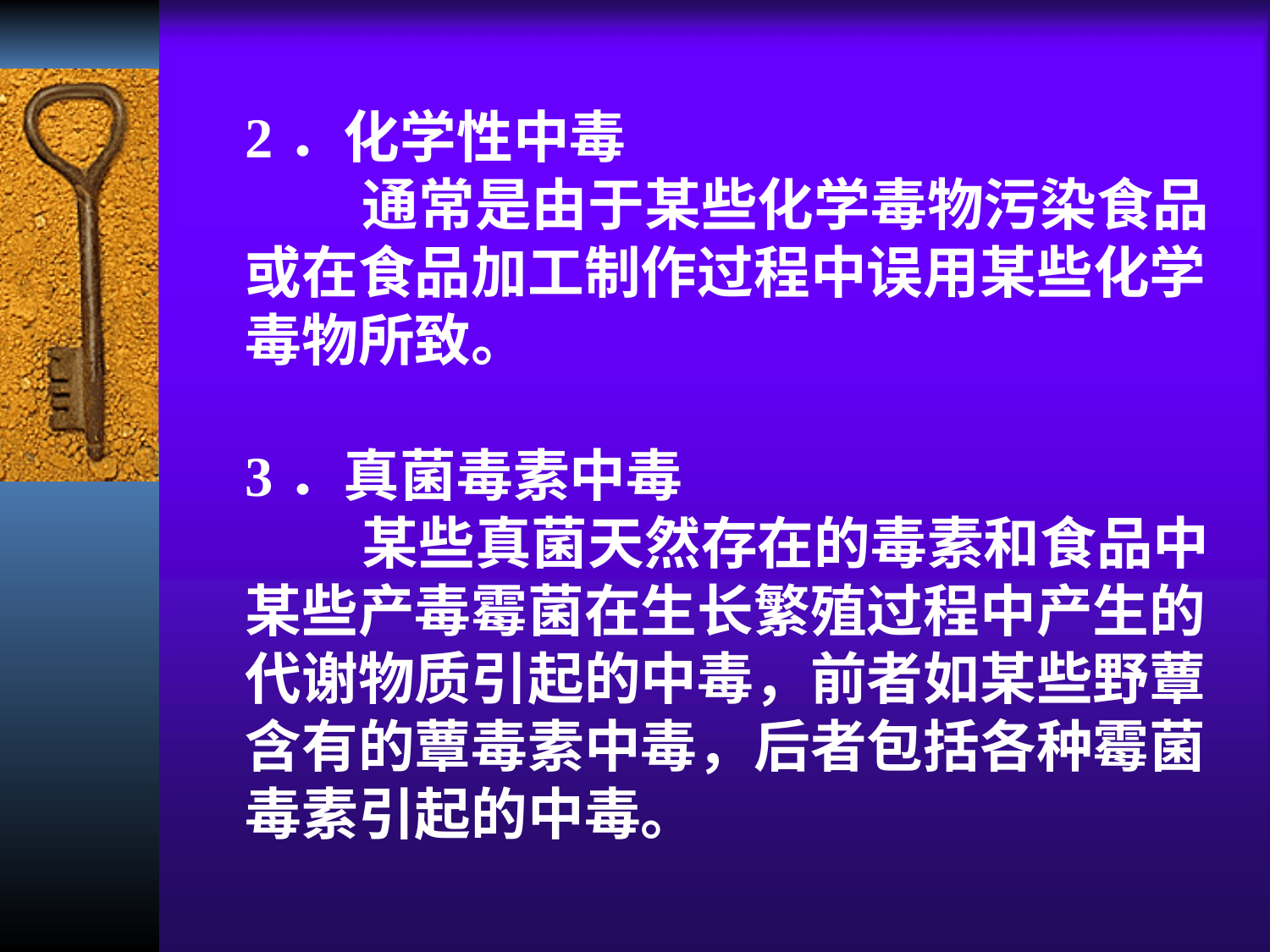

2．化学性中毒
        通常是由于某些化学毒物污染食品或在食品加工制作过程中误用某些化学毒物所致。

3．真菌毒素中毒
        某些真菌天然存在的毒素和食品中某些产毒霉菌在生长繁殖过程中产生的代谢物质引起的中毒，前者如某些野蕈含有的蕈毒素中毒，后者包括各种霉菌毒素引起的中毒。